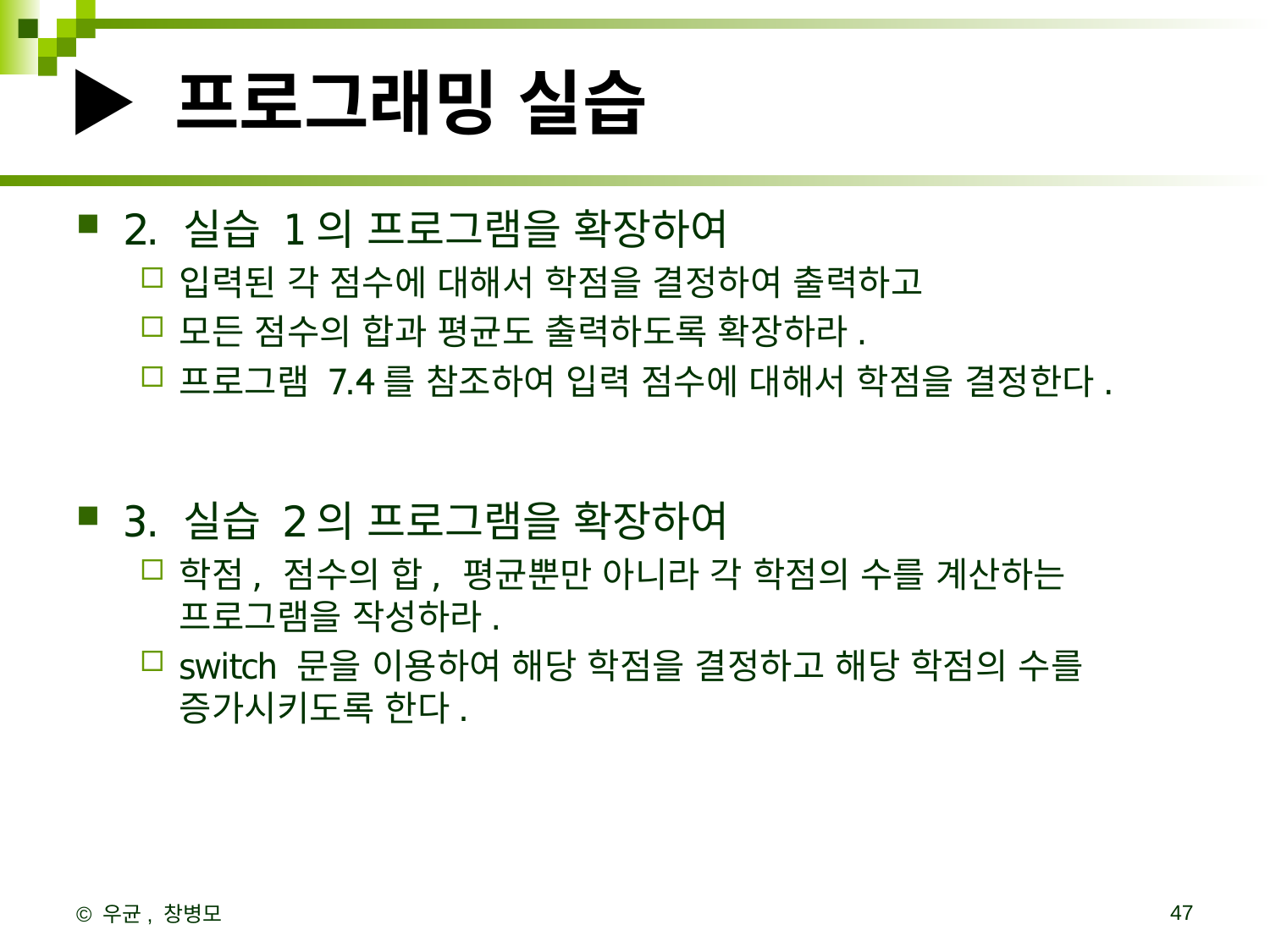

# ▶ 프로그래밍 실습
2. 실습 1의 프로그램을 확장하여
입력된 각 점수에 대해서 학점을 결정하여 출력하고
모든 점수의 합과 평균도 출력하도록 확장하라.
프로그램 7.4를 참조하여 입력 점수에 대해서 학점을 결정한다.

3. 실습 2의 프로그램을 확장하여
학점, 점수의 합, 평균뿐만 아니라 각 학점의 수를 계산하는 프로그램을 작성하라.
switch 문을 이용하여 해당 학점을 결정하고 해당 학점의 수를 증가시키도록 한다.
© 우균, 창병모
47